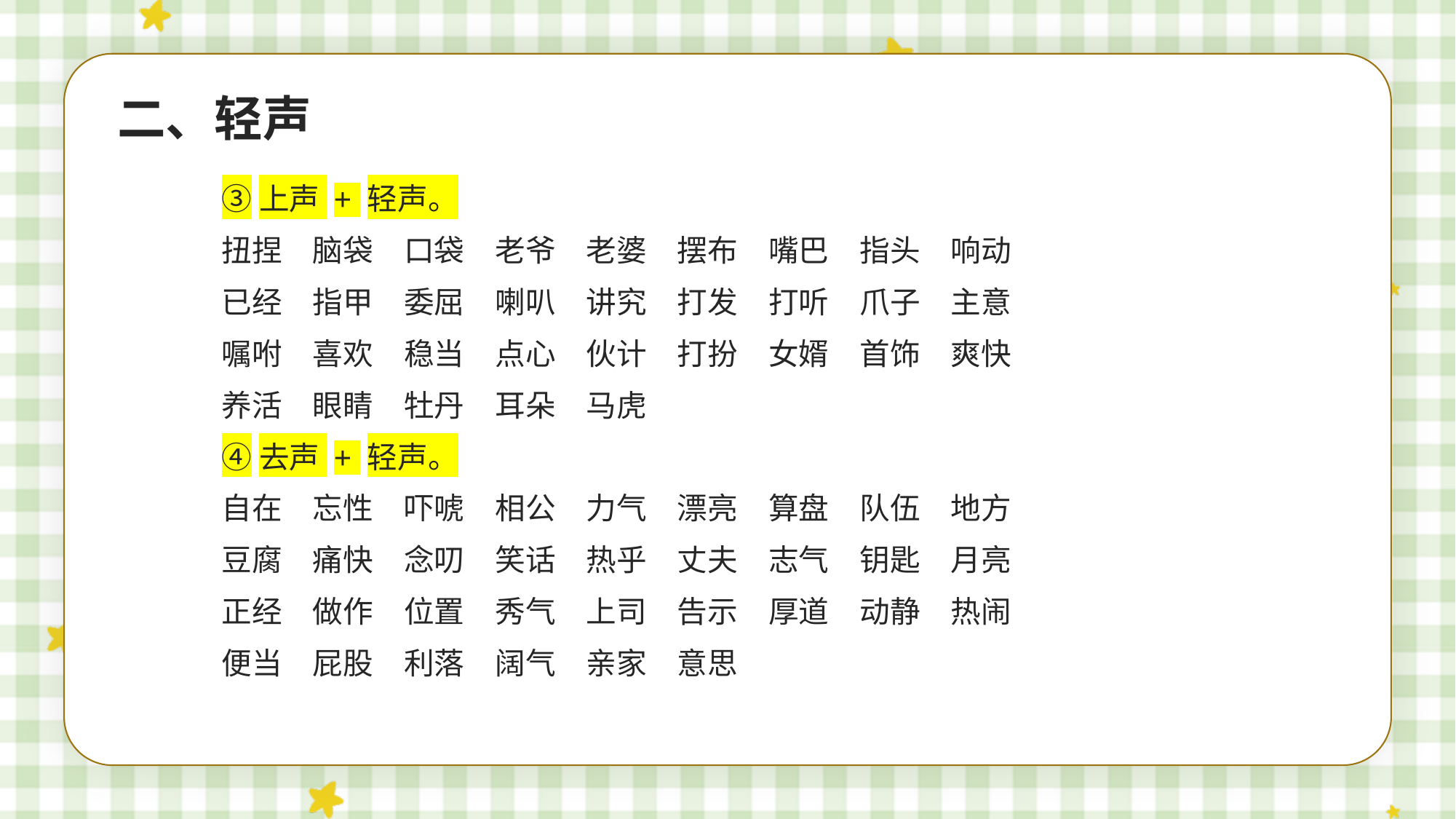

二、轻声
③上声 + 轻声。
扭捏　脑袋　口袋　老爷　老婆　摆布　嘴巴　指头　响动
已经　指甲　委屈　喇叭　讲究　打发　打听　爪子　主意
嘱咐　喜欢　稳当　点心　伙计　打扮　女婿　首饰　爽快
养活　眼睛　牡丹　耳朵　马虎
④去声 + 轻声。
自在　忘性　吓唬　相公　力气　漂亮　算盘　队伍　地方
豆腐　痛快　念叨　笑话　热乎　丈夫　志气　钥匙　月亮
正经　做作　位置　秀气　上司　告示　厚道　动静　热闹
便当　屁股　利落　阔气　亲家　意思